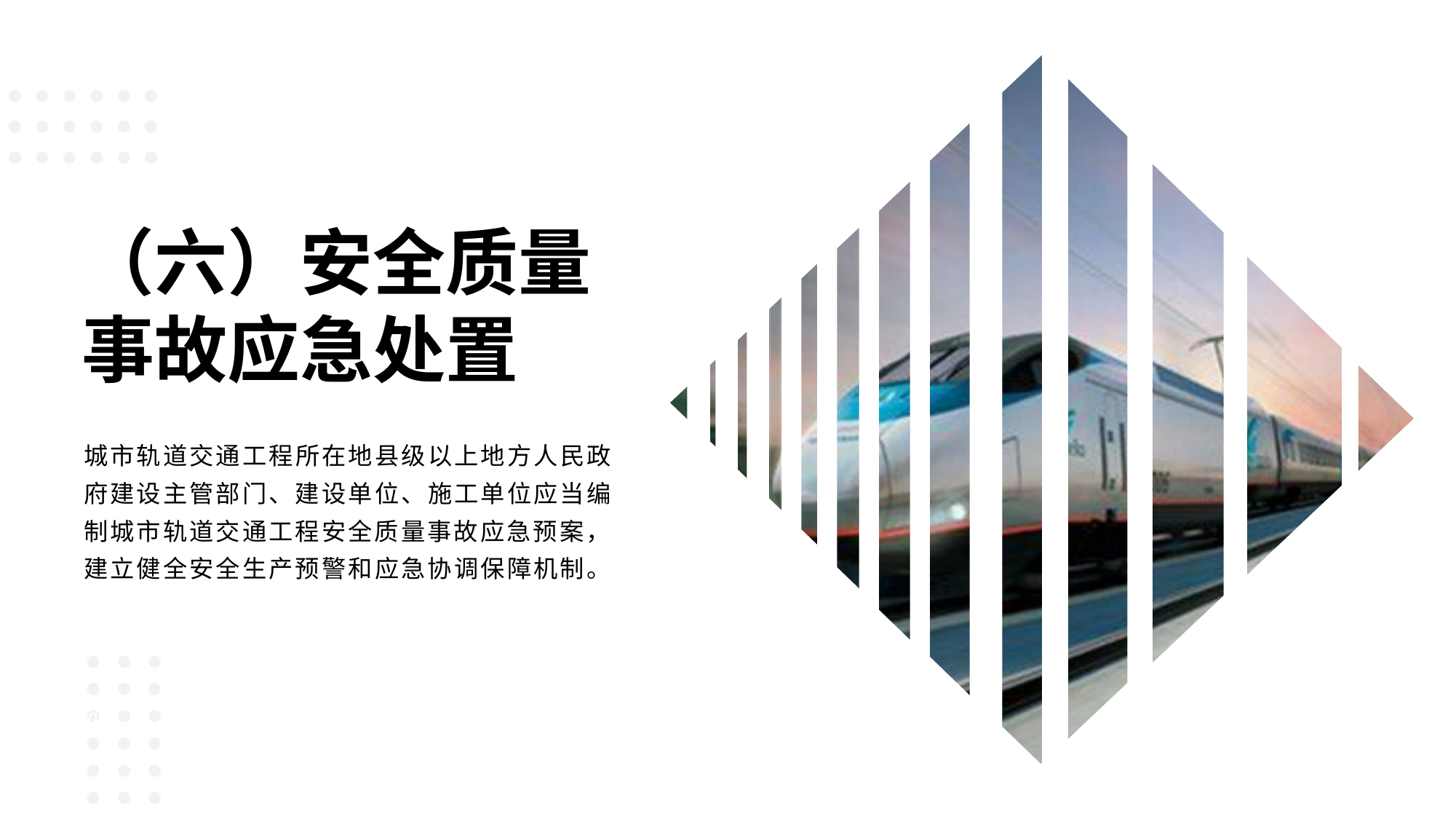

（六）安全质量事故应急处置
城市轨道交通工程所在地县级以上地方人民政府建设主管部门、建设单位、施工单位应当编制城市轨道交通工程安全质量事故应急预案，建立健全安全生产预警和应急协调保障机制。

s